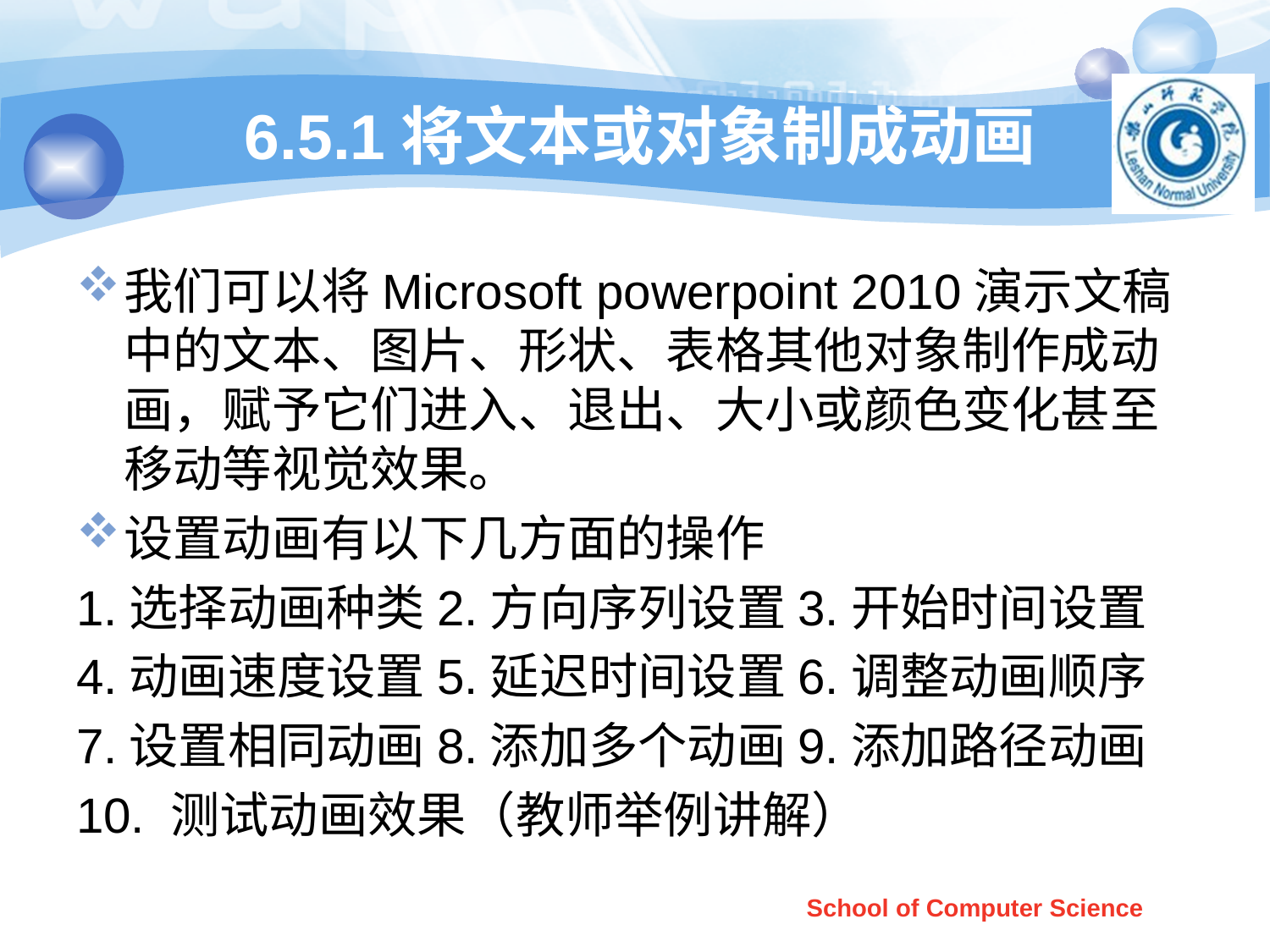

# 6.5.1将文本或对象制成动画
我们可以将Microsoft powerpoint 2010演示文稿中的文本、图片、形状、表格其他对象制作成动画，赋予它们进入、退出、大小或颜色变化甚至移动等视觉效果。
设置动画有以下几方面的操作
1.选择动画种类2.方向序列设置3.开始时间设置
4.动画速度设置5.延迟时间设置6.调整动画顺序
7.设置相同动画8.添加多个动画9.添加路径动画
10. 测试动画效果（教师举例讲解）

School of Computer Science